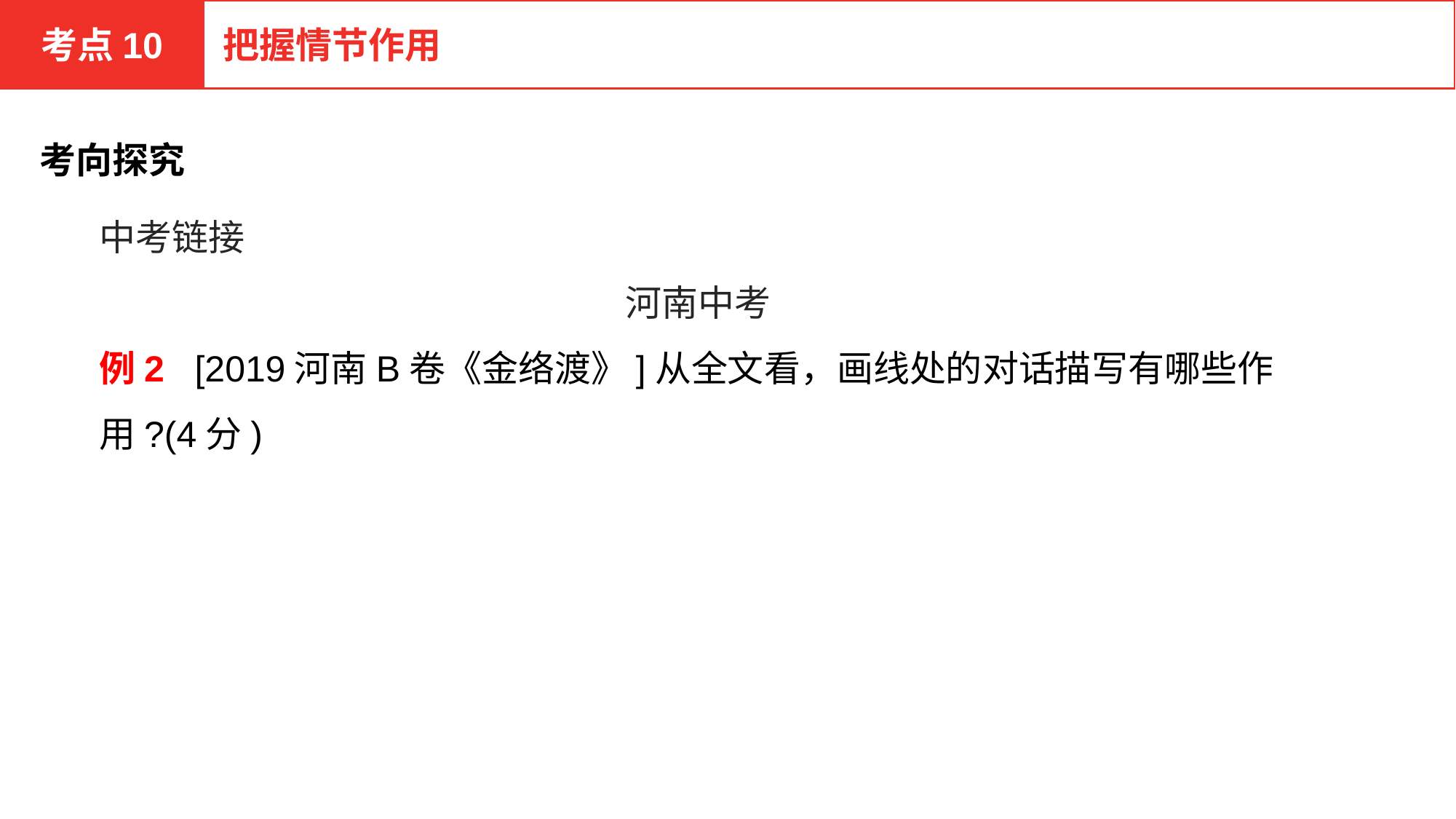

考点10
把握情节作用
考向探究
中考链接
河南中考
例2   [2019河南B卷《金络渡》]从全文看，画线处的对话描写有哪些作用?(4分)